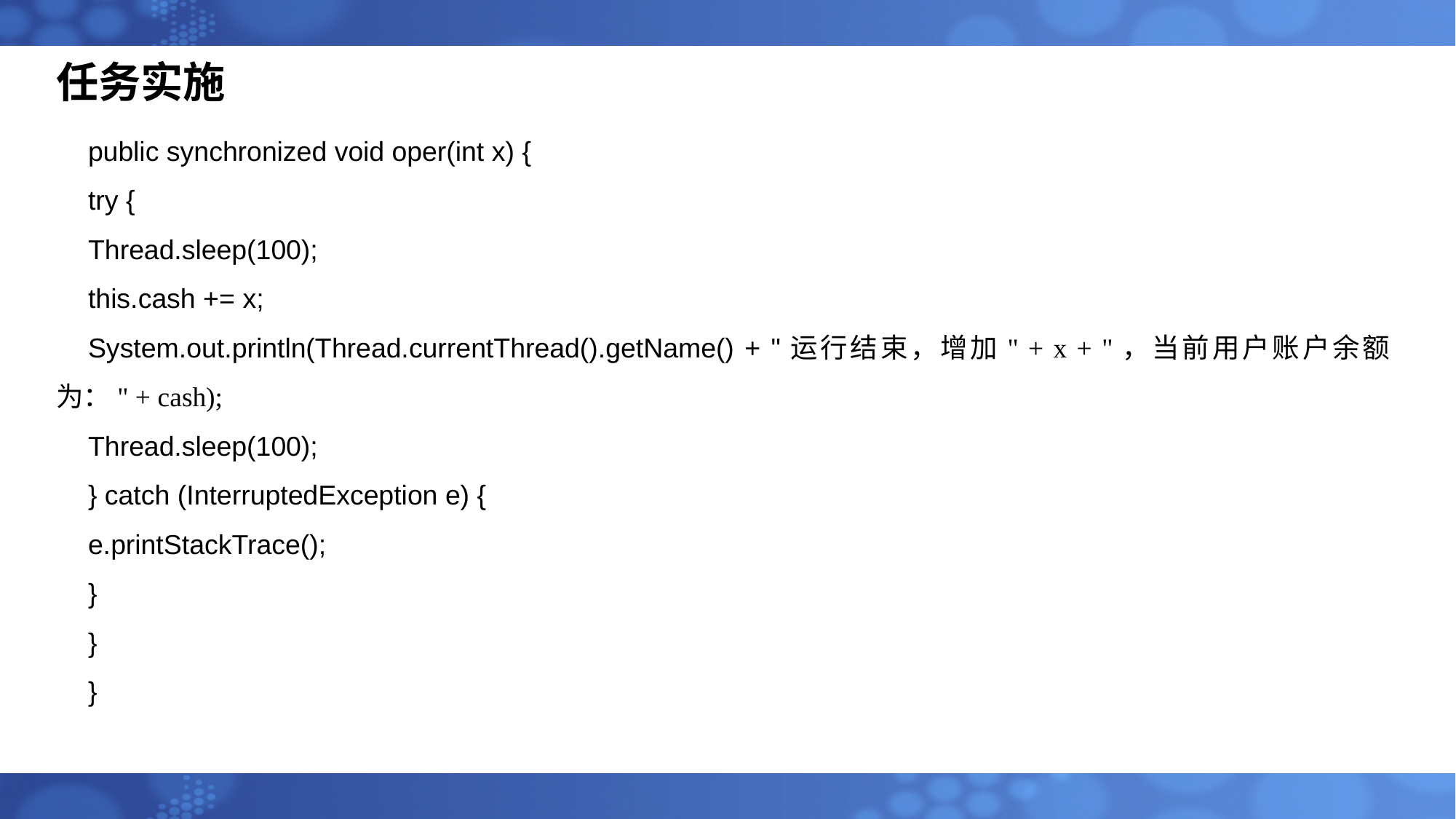

任务实施
public synchronized void oper(int x) {
try {
Thread.sleep(100);
this.cash += x;
System.out.println(Thread.currentThread().getName() + "运行结束，增加" + x + "，当前用户账户余额为：" + cash);
Thread.sleep(100);
} catch (InterruptedException e) {
e.printStackTrace();
}
}
}